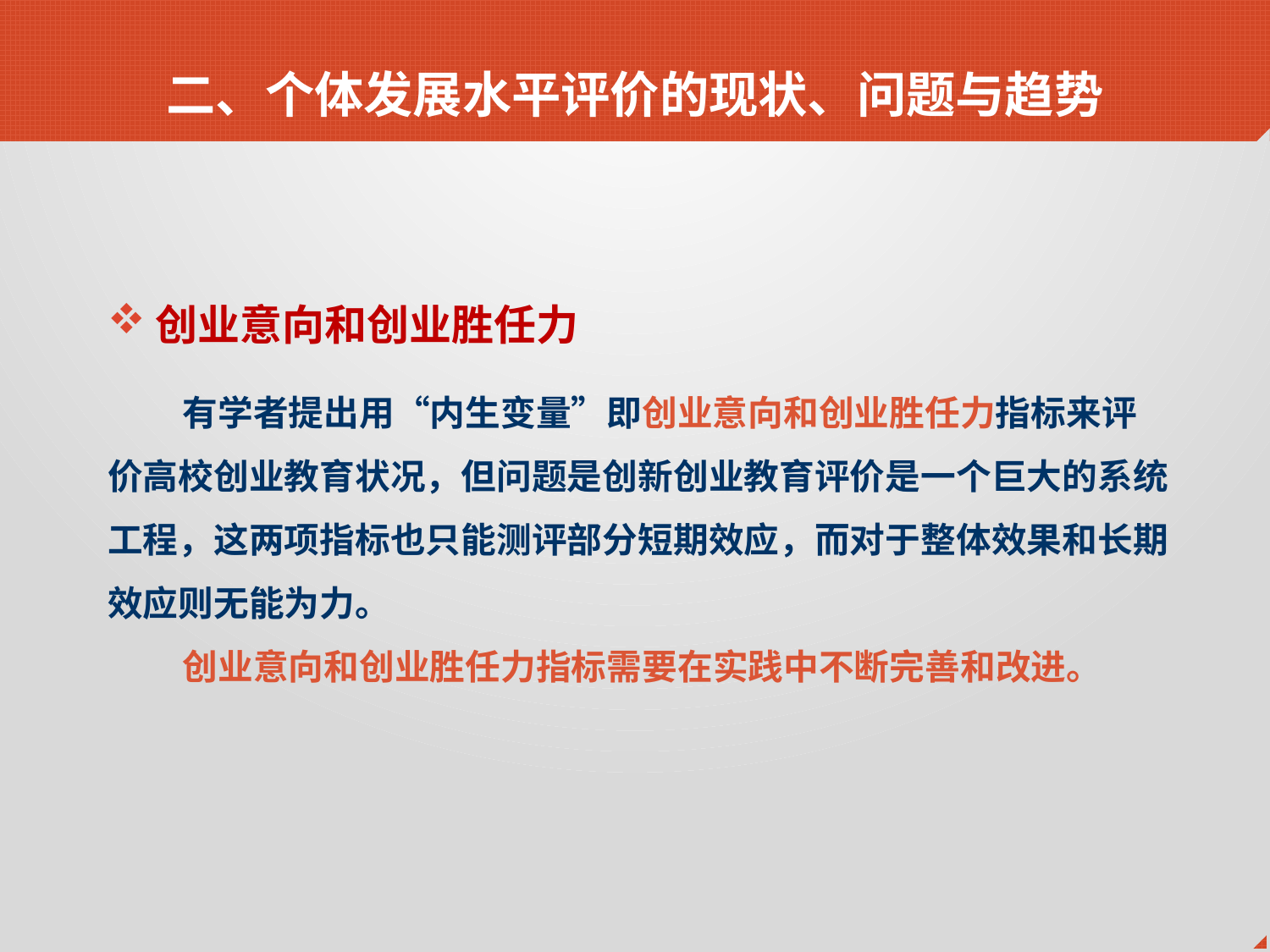

二、个体发展水平评价的现状、问题与趋势
创业意向和创业胜任力
   有学者提出用“内生变量”即创业意向和创业胜任力指标来评价高校创业教育状况，但问题是创新创业教育评价是一个巨大的系统工程，这两项指标也只能测评部分短期效应，而对于整体效果和长期效应则无能为力。
   创业意向和创业胜任力指标需要在实践中不断完善和改进。